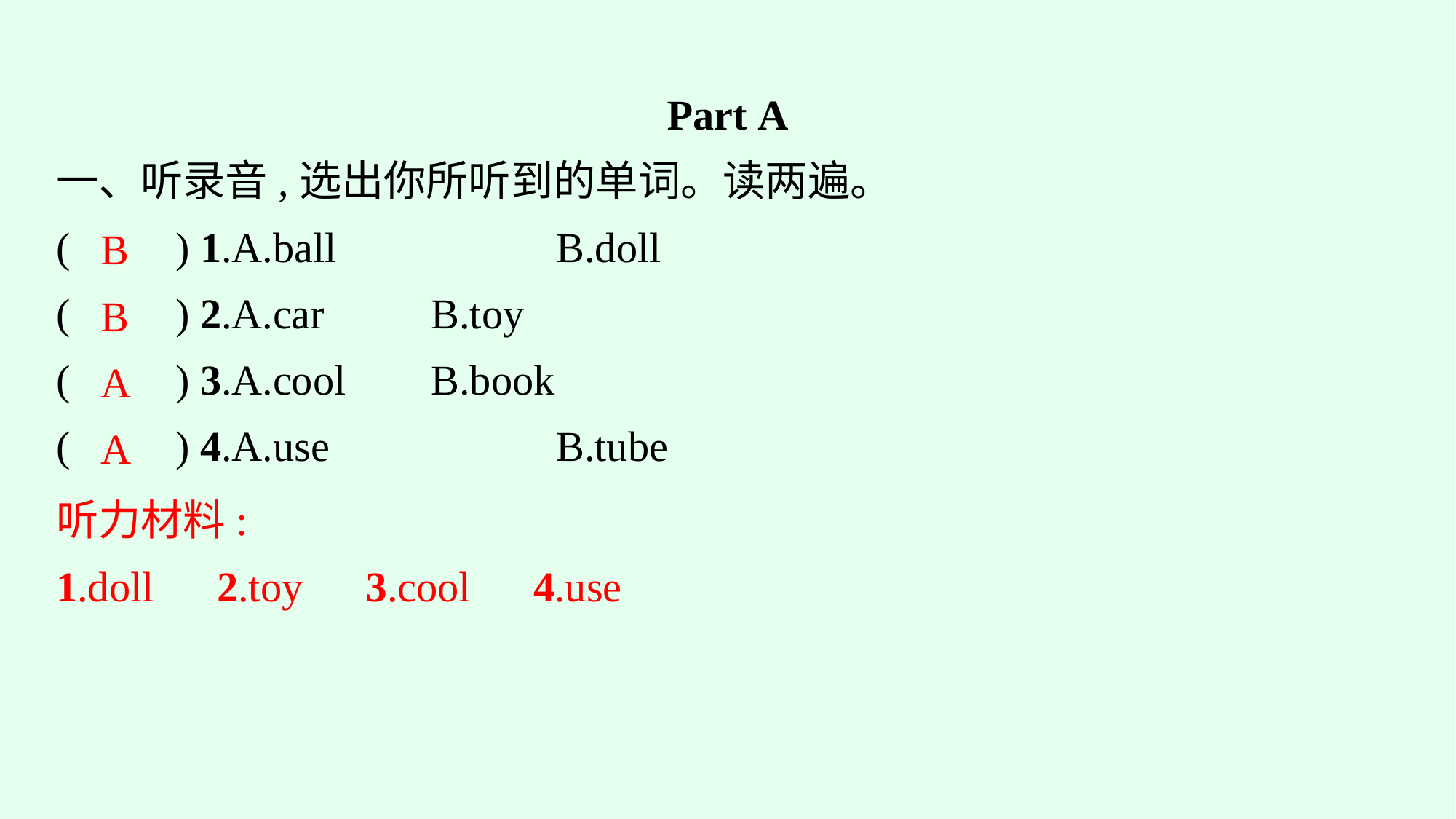

Part A
一、听录音,选出你所听到的单词。读两遍。
(　　) 1.A.ball　　	B.doll
(　　) 2.A.car　　	B.toy
(　　) 3.A.cool	B.book
(　　) 4.A.use		B.tube
B
B
A
A
听力材料:
1.doll　2.toy　3.cool　4.use